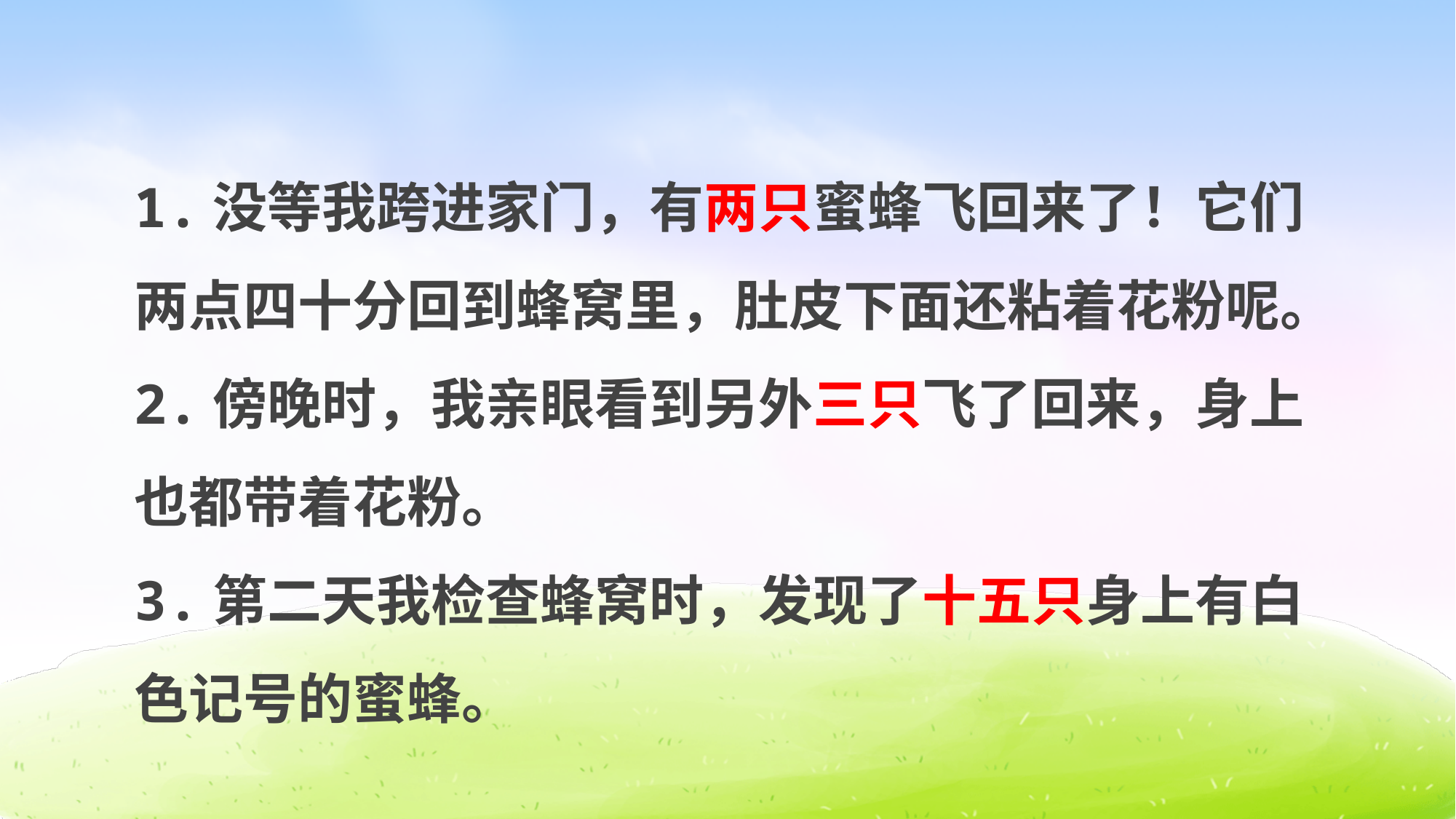

1.没等我跨进家门，有两只蜜蜂飞回来了！它们两点四十分回到蜂窝里，肚皮下面还粘着花粉呢。
2.傍晚时，我亲眼看到另外三只飞了回来，身上也都带着花粉。
3.第二天我检查蜂窝时，发现了十五只身上有白色记号的蜜蜂。